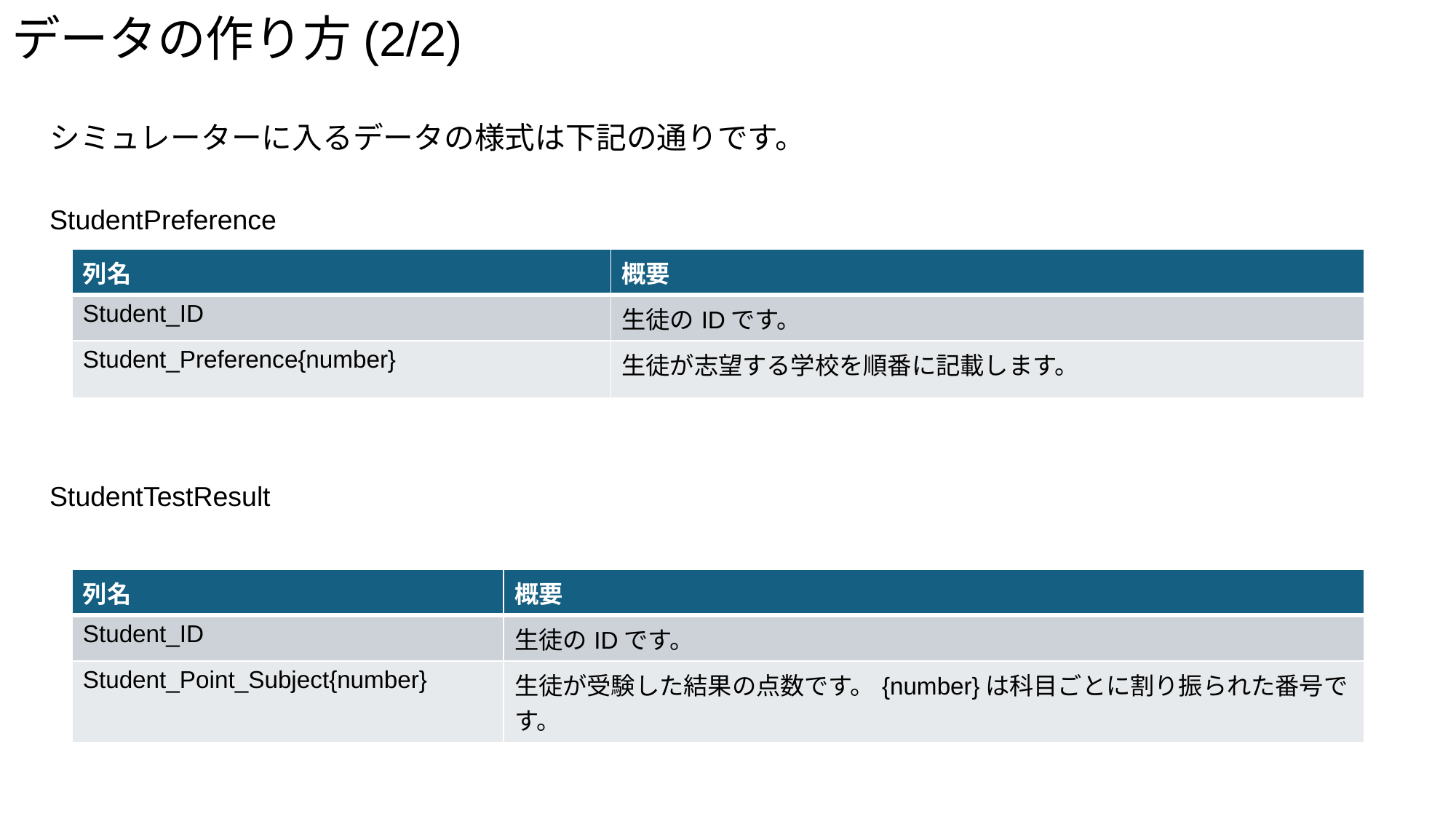

# データの作り方(2/2)
シミュレーターに入るデータの様式は下記の通りです。
StudentPreference
| 列名 | 概要 |
| --- | --- |
| Student\_ID | 生徒のIDです。 |
| Student\_Preference{number} | 生徒が志望する学校を順番に記載します。 |
StudentTestResult
| 列名 | 概要 |
| --- | --- |
| Student\_ID | 生徒のIDです。 |
| Student\_Point\_Subject{number} | 生徒が受験した結果の点数です。{number}は科目ごとに割り振られた番号です。 |